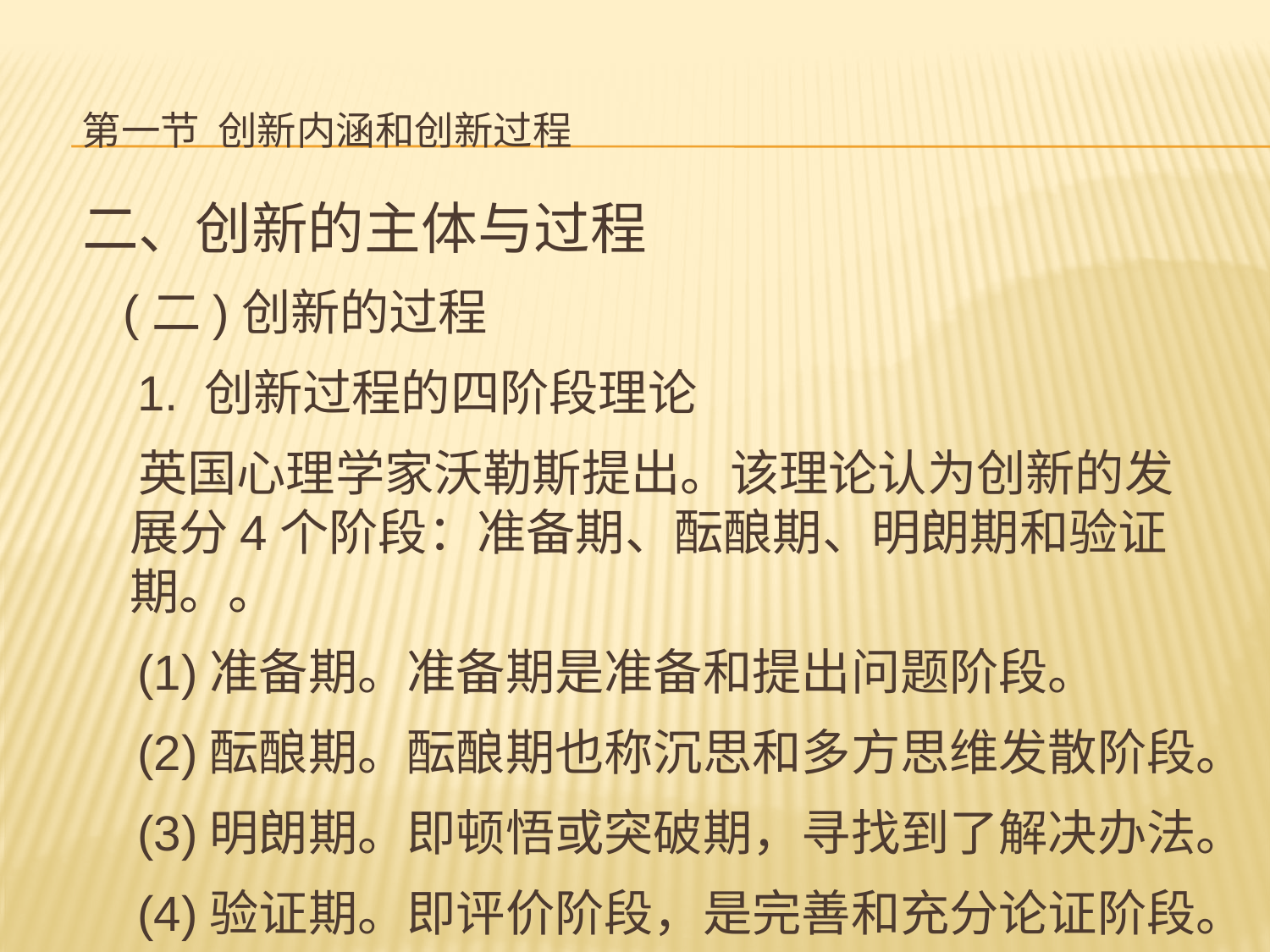

# 第一节  创新内涵和创新过程
二、创新的主体与过程
   (二)创新的过程
    1. 创新过程的四阶段理论
    英国心理学家沃勒斯提出。该理论认为创新的发展分4个阶段：准备期、酝酿期、明朗期和验证期。。
    (1)准备期。准备期是准备和提出问题阶段。
    (2)酝酿期。酝酿期也称沉思和多方思维发散阶段。
    (3)明朗期。即顿悟或突破期，寻找到了解决办法。
    (4)验证期。即评价阶段，是完善和充分论证阶段。